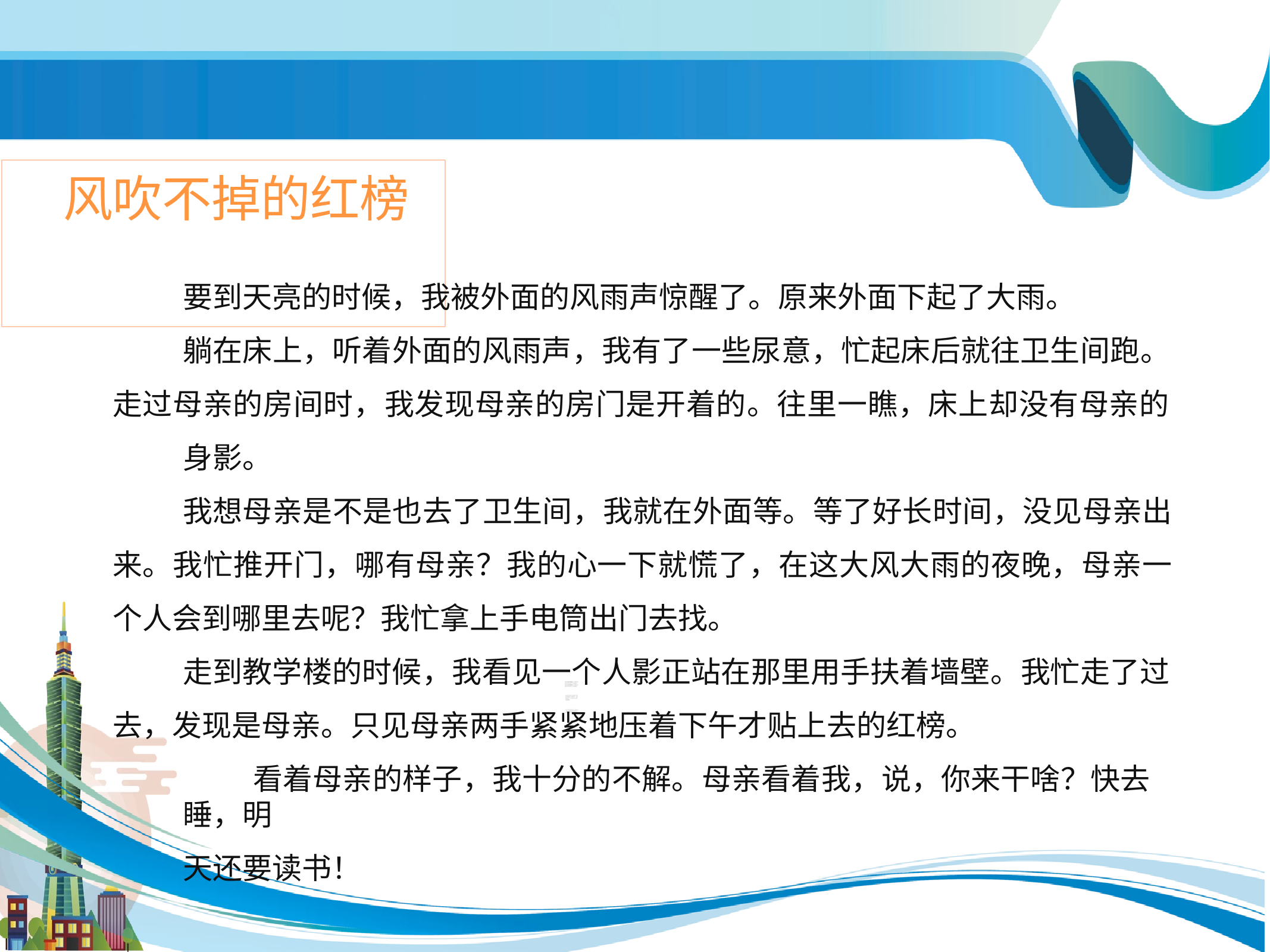

# 风吹不掉的红榜
要到天亮的时候，我被外面的风雨声惊醒了。原来外面下起了大雨。
躺在床上，听着外面的风雨声，我有了一些尿意，忙起床后就往卫生间跑。 走过母亲的房间时，我发现母亲的房门是开着的。往里一瞧，床上却没有母亲的
身影。
我想母亲是不是也去了卫生间，我就在外面等。等了好长时间，没见母亲出 来。我忙推开门，哪有母亲？我的心一下就慌了，在这大风大雨的夜晚，母亲一 个人会到哪里去呢？我忙拿上手电筒出门去找。
走到教学楼的时候，我看见一个人影正站在那里用手扶着墙壁。我忙走了过 去，发现是母亲。只见母亲两手紧紧地压着下午才贴上去的红榜。
看着母亲的样子，我十分的不解。母亲看着我，说，你来干啥？快去睡，明
天还要读书！